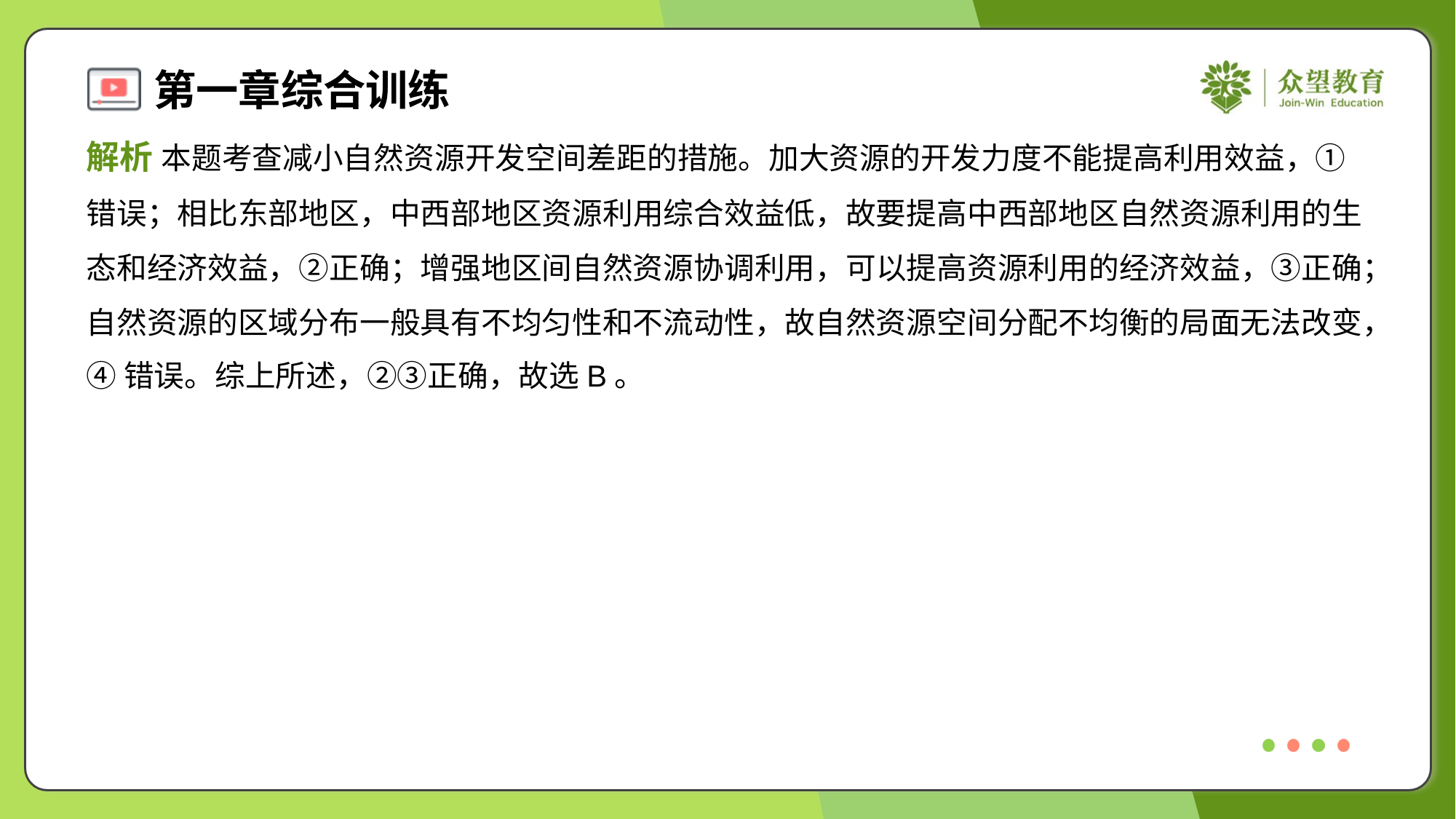

解析 本题考查减小自然资源开发空间差距的措施。加大资源的开发力度不能提高利用效益，①
错误；相比东部地区，中西部地区资源利用综合效益低，故要提高中西部地区自然资源利用的生
态和经济效益，②正确；增强地区间自然资源协调利用，可以提高资源利用的经济效益，③正确；
自然资源的区域分布一般具有不均匀性和不流动性，故自然资源空间分配不均衡的局面无法改变，
④错误。综上所述，②③正确，故选B。